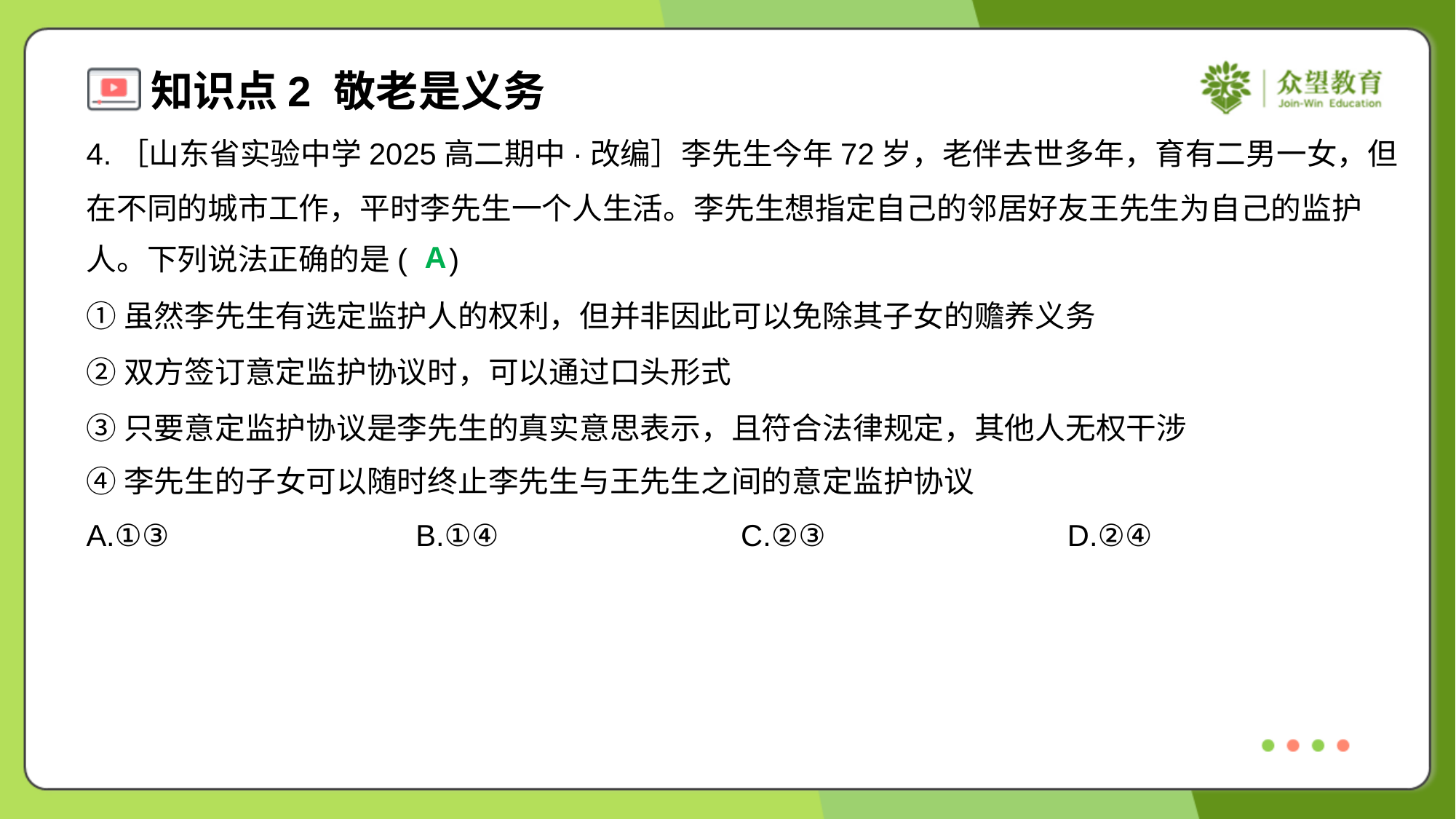

4.［山东省实验中学2025高二期中·改编］李先生今年72岁，老伴去世多年，育有二男一女，但
在不同的城市工作，平时李先生一个人生活。李先生想指定自己的邻居好友王先生为自己的监护
人。下列说法正确的是(     )
A
①虽然李先生有选定监护人的权利，但并非因此可以免除其子女的赡养义务
②双方签订意定监护协议时，可以通过口头形式
③只要意定监护协议是李先生的真实意思表示，且符合法律规定，其他人无权干涉
④李先生的子女可以随时终止李先生与王先生之间的意定监护协议
A.①③	B.①④	C.②③	D.②④